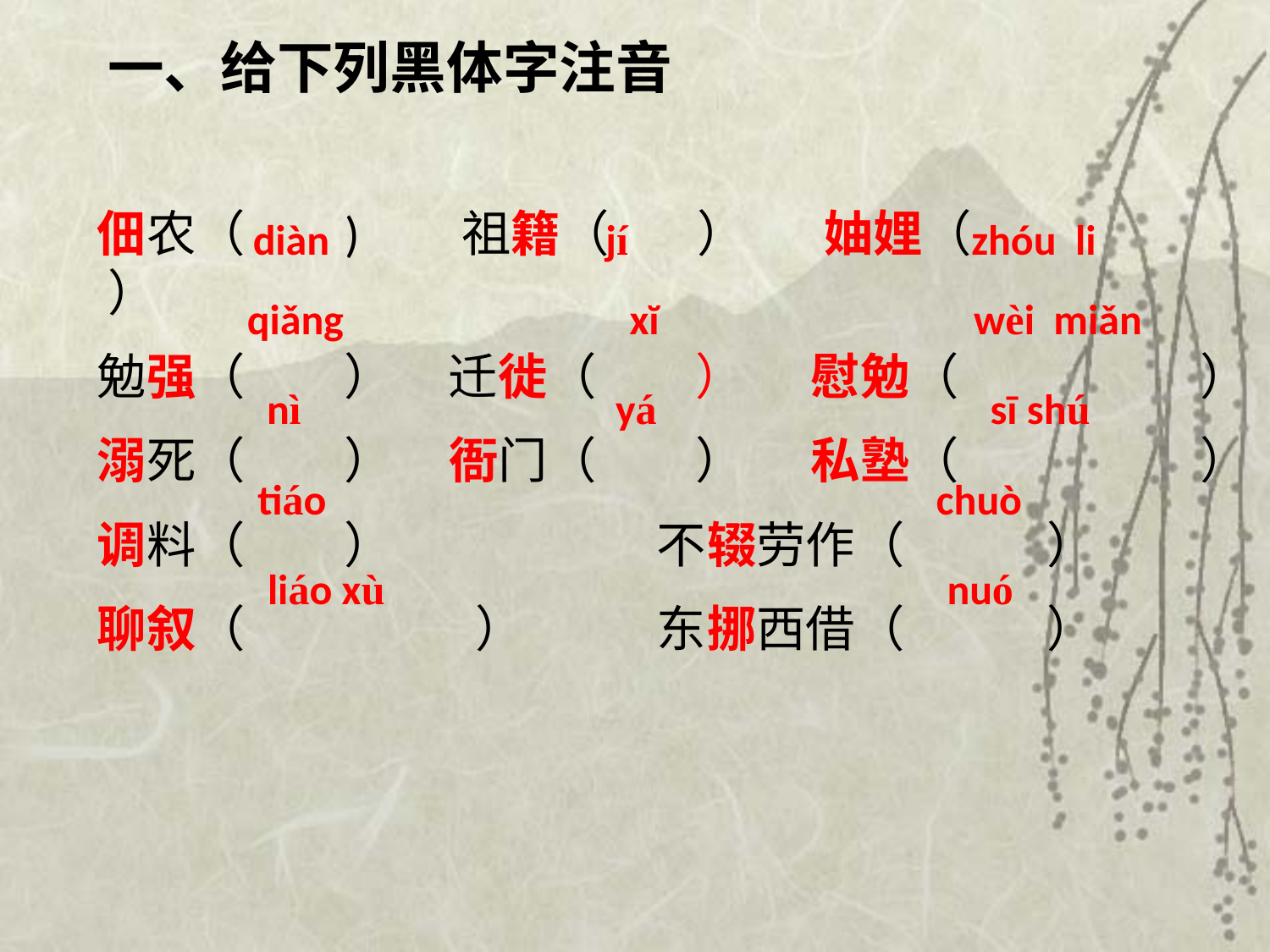

一、给下列黑体字注音
佃农（        )        祖籍（        ）       妯娌（                      ）
勉强（         ）     迁徙（         ）      慰勉（                      ）
溺死（         ）     衙门（         ）      私塾（                      ）
调料（         ）                        不辍劳作（             ）
聊叙（                     ）            东挪西借（             ）
 diàn                             jí                                    zhóu  li
 qiǎng                              xĭ                                 wèi  miǎn
nì                                 yá                                   sī shú
tiáo                                                                chuò
liáo xù                                                           nuó